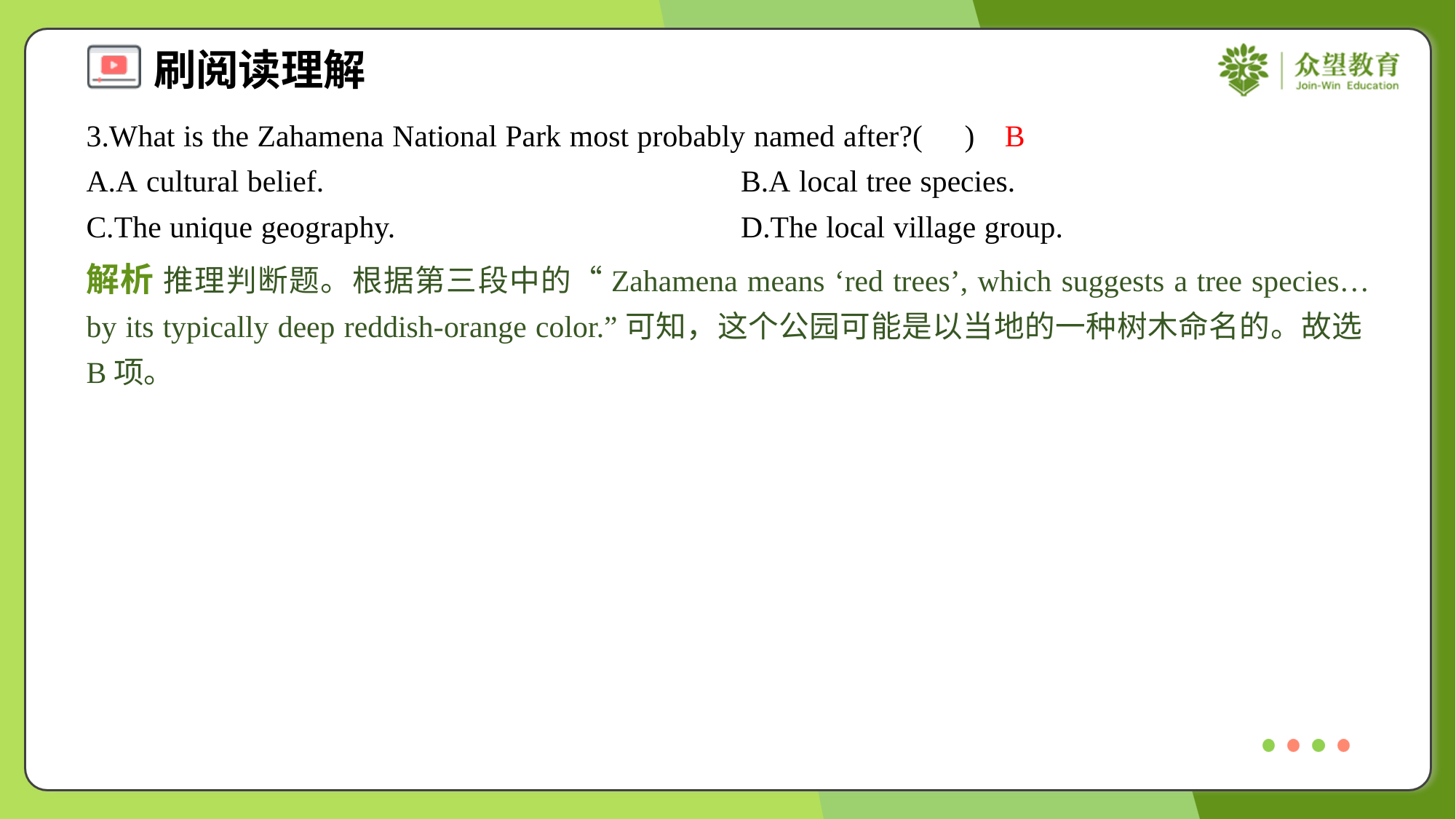

3.What is the Zahamena National Park most probably named after?(     )
B
A.A cultural belief.	B.A local tree species.
C.The unique geography.	D.The local village group.
解析 推理判断题。根据第三段中的“Zahamena means ‘red trees’, which suggests a tree species… by its typically deep reddish-orange color.”可知，这个公园可能是以当地的一种树木命名的。故选B项。